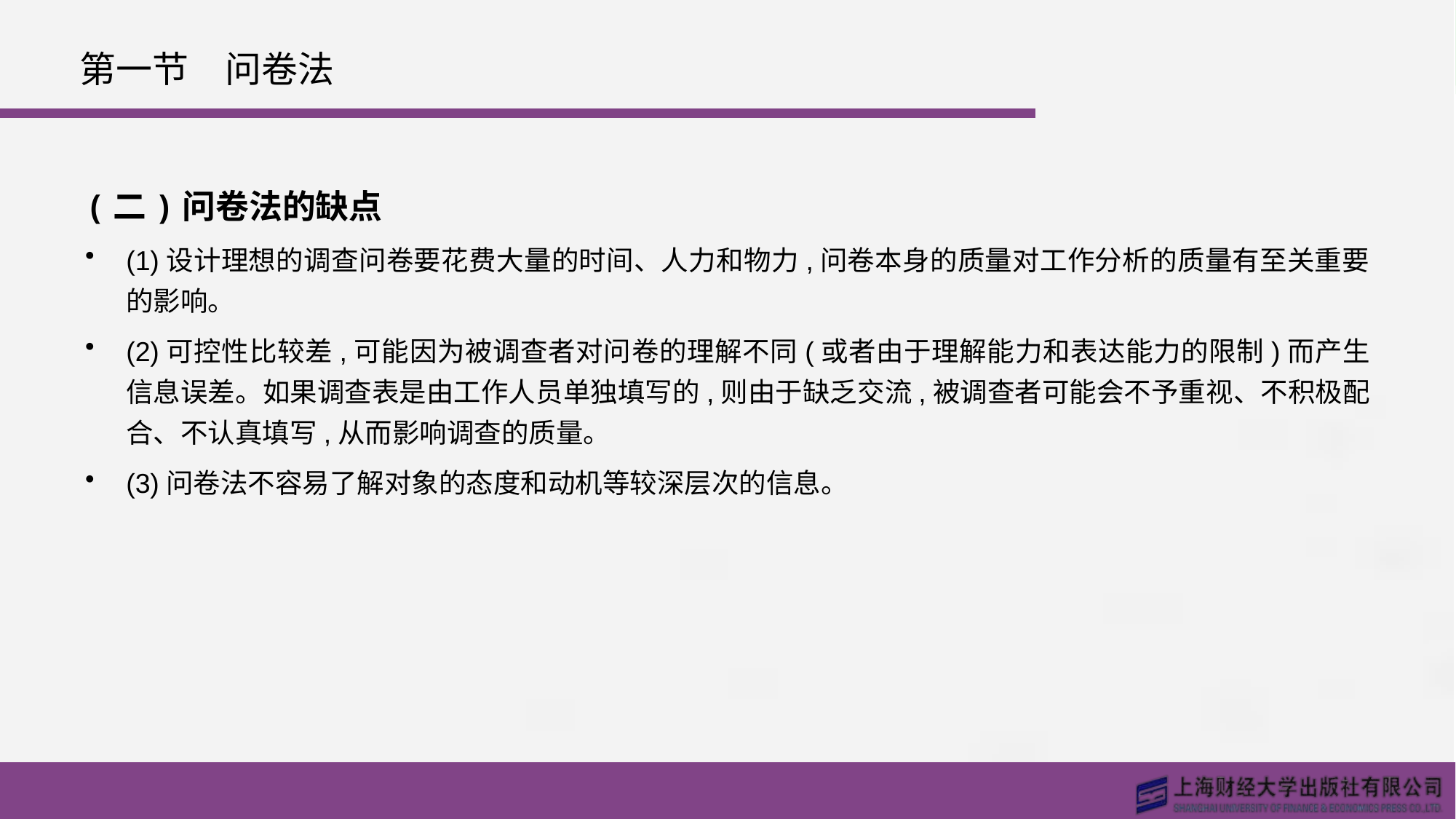

# 第一节　问卷法
(二)问卷法的缺点
(1)设计理想的调查问卷要花费大量的时间、人力和物力,问卷本身的质量对工作分析的质量有至关重要的影响。
(2)可控性比较差,可能因为被调查者对问卷的理解不同(或者由于理解能力和表达能力的限制)而产生信息误差。如果调查表是由工作人员单独填写的,则由于缺乏交流,被调查者可能会不予重视、不积极配合、不认真填写,从而影响调查的质量。
(3)问卷法不容易了解对象的态度和动机等较深层次的信息。